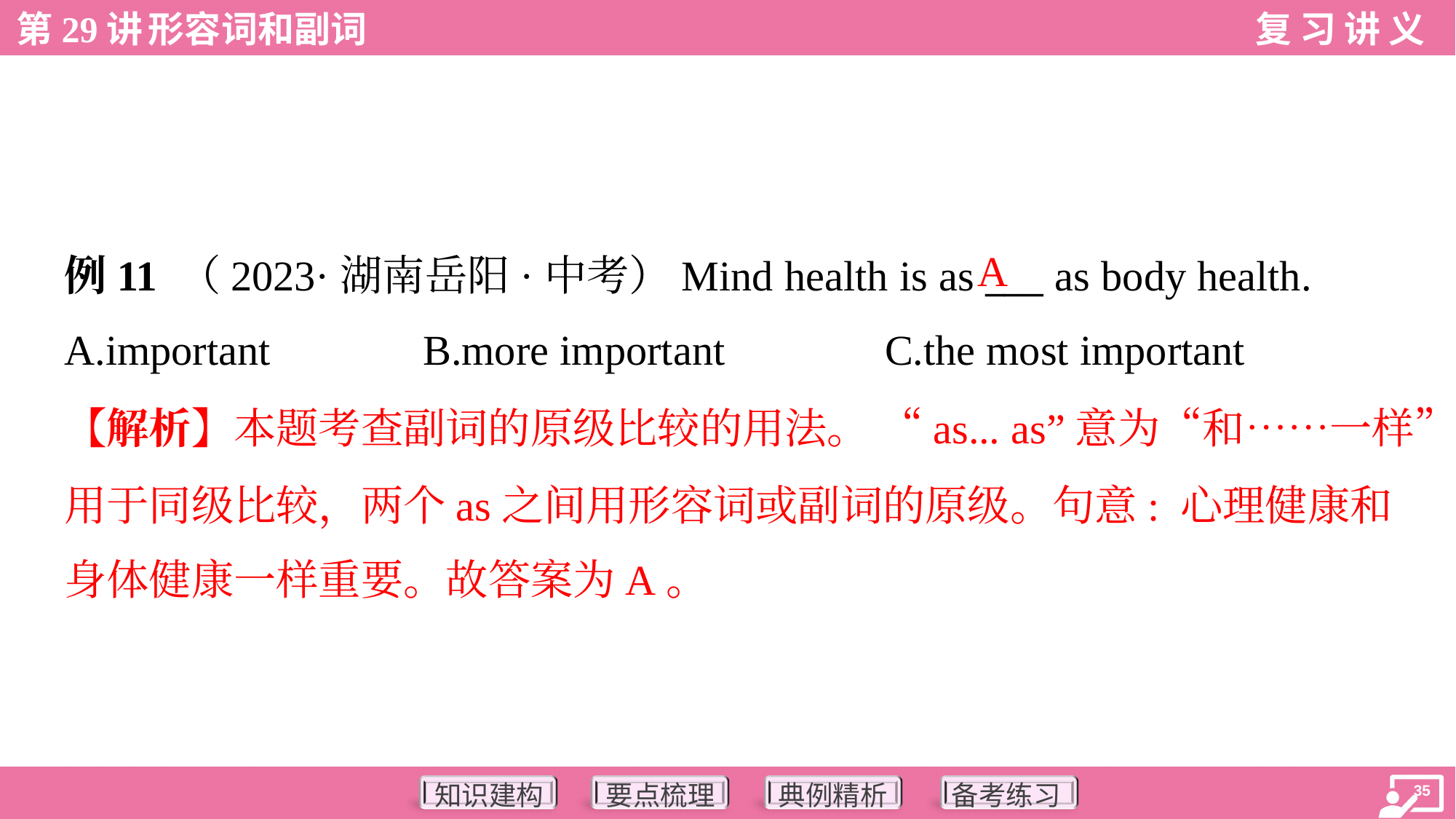

A
例11 （2023·湖南岳阳·中考）Mind health is as ___ as body health.
A.important	B.more important	C.the most important
【解析】本题考查副词的原级比较的用法。 “as... as”意为“和……一样”，
用于同级比较，两个as之间用形容词或副词的原级。句意: 心理健康和
身体健康一样重要。故答案为A。